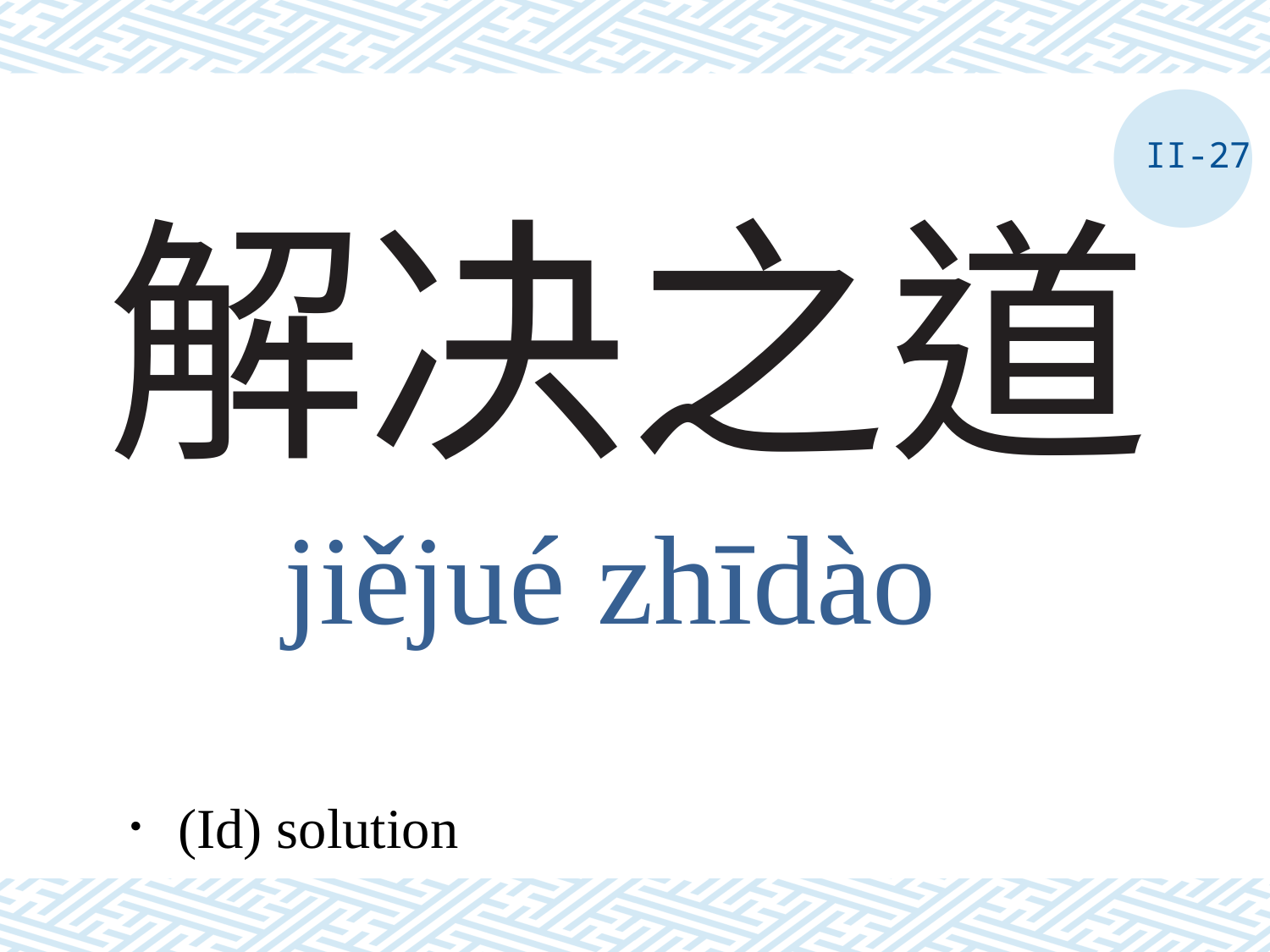

II-27

# 解决之道
jiějué zhīdào
．(Id) solution